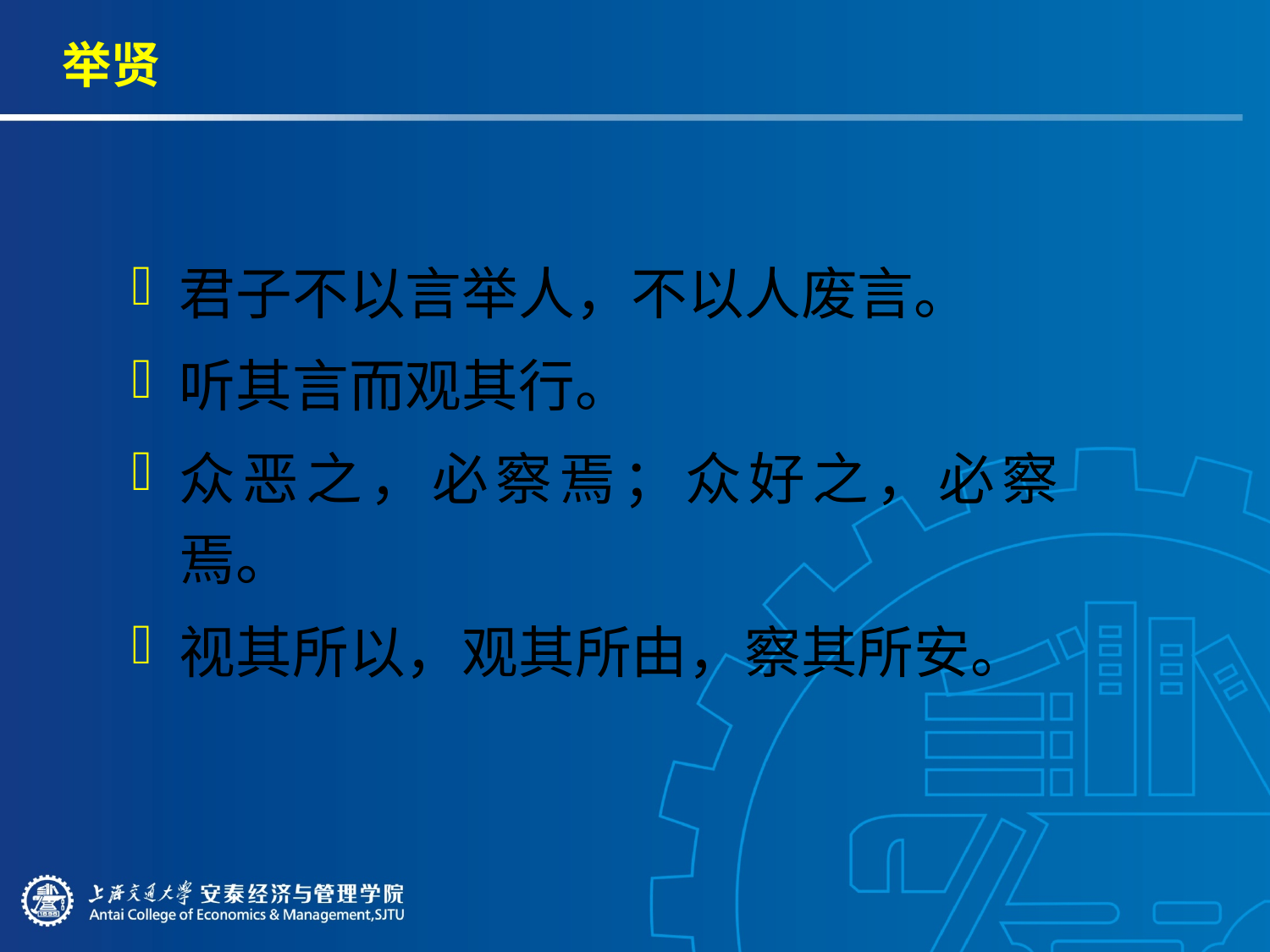

# 举贤
君子不以言举人，不以人废言。
听其言而观其行。
众恶之，必察焉；众好之，必察焉。
视其所以，观其所由，察其所安。